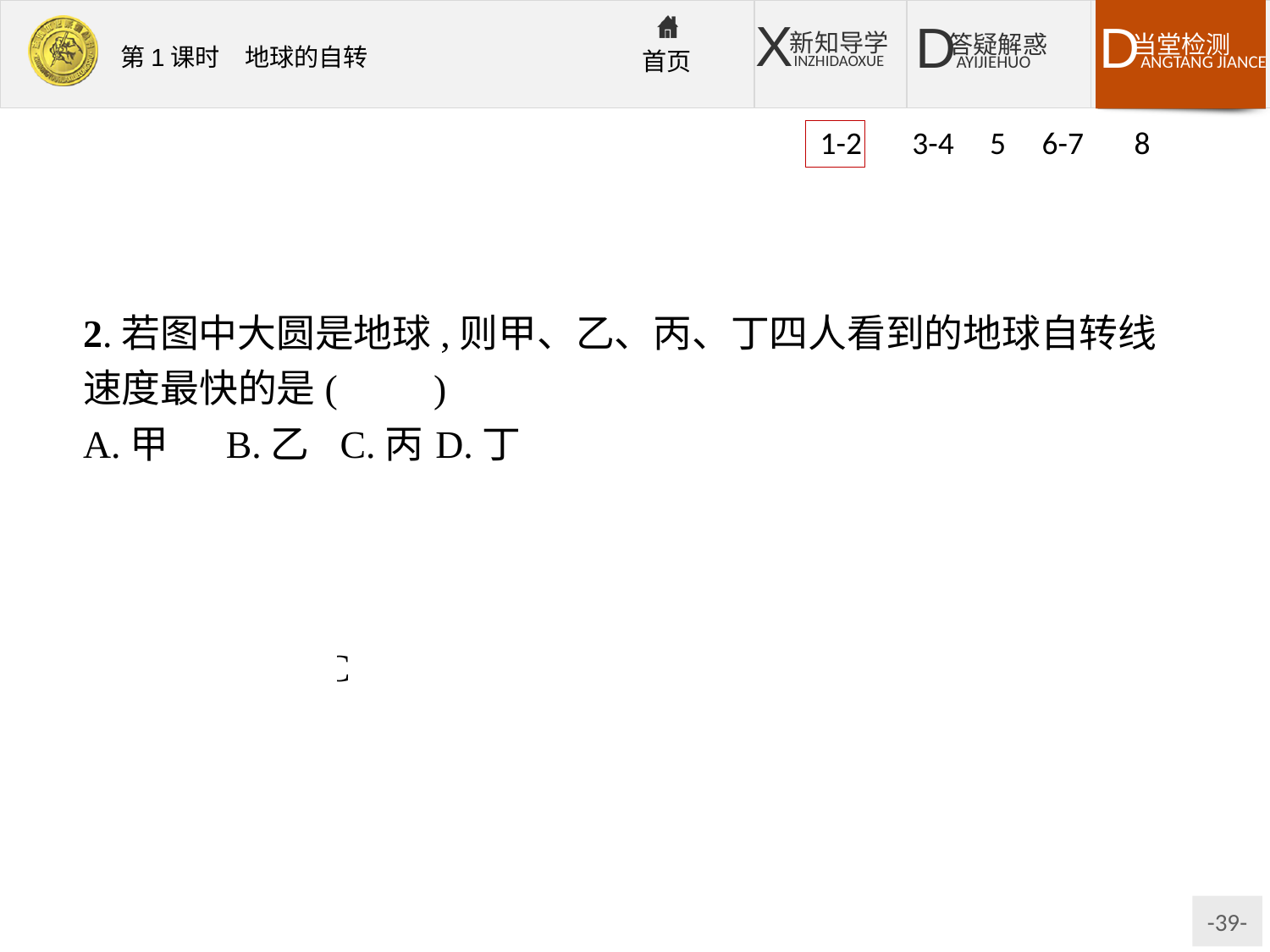

1-2       3-4     5     6-7       8

2.若图中大圆是地球,则甲、乙、丙、丁四人看到的地球自转线速度最快的是(　　)
A.甲	B.乙	C.丙	D.丁
解析:第1题,丁处视野中心位于南极上空,从南极上空看,地球自转方向呈顺时针方向。第2题,地球自转线速度在赤道处最快,甲、乙、丙、丁四点中丙处看到的是赤道。
答案:1.D　2.C